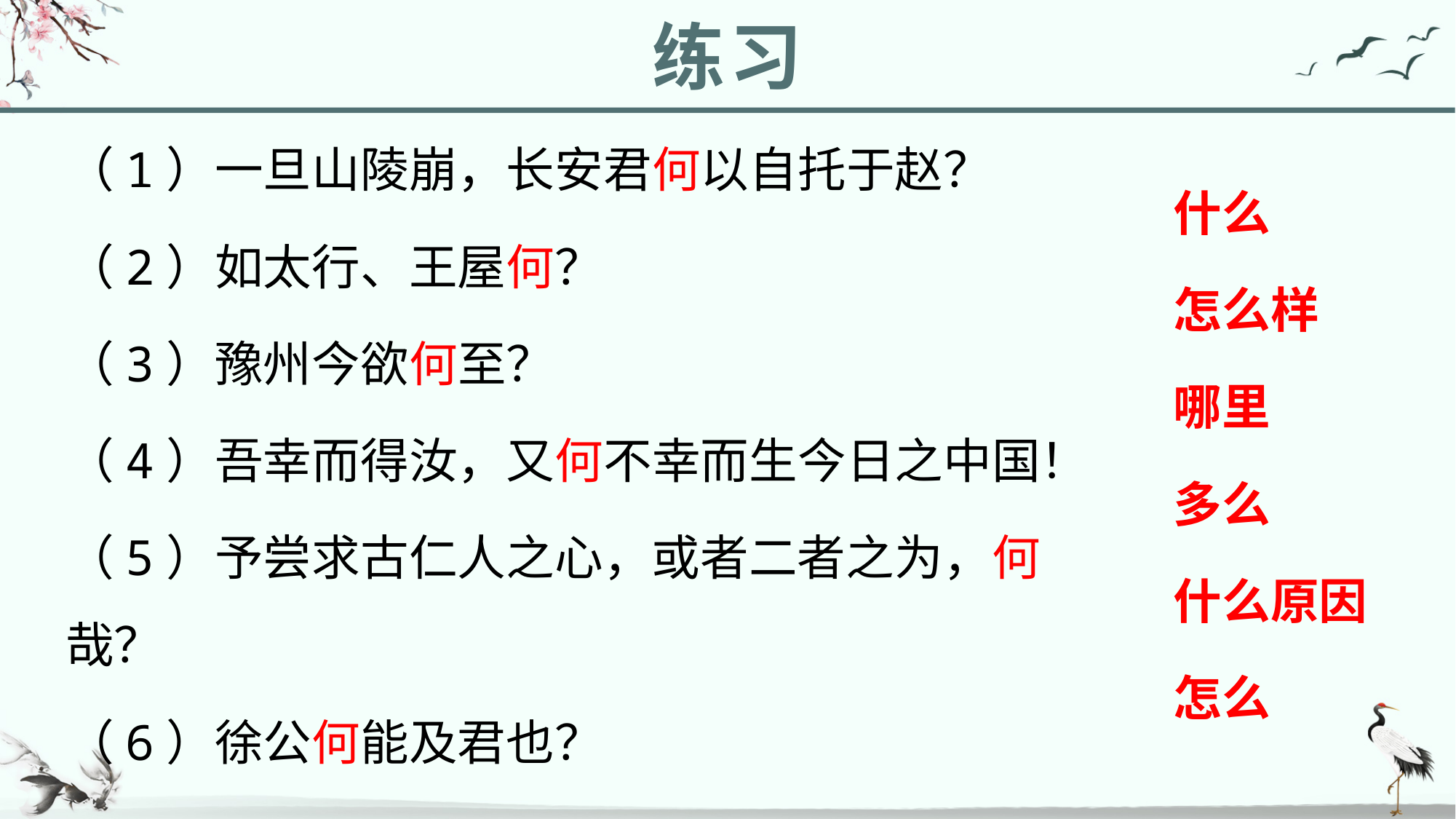

练习

（1）一旦山陵崩，长安君何以自托于赵？
（2）如太行、王屋何？
（3）豫州今欲何至？
（4）吾幸而得汝，又何不幸而生今日之中国！
（5）予尝求古仁人之心，或者二者之为，何哉？
（6）徐公何能及君也？
什么
怎么样
哪里
多么
什么原因
怎么